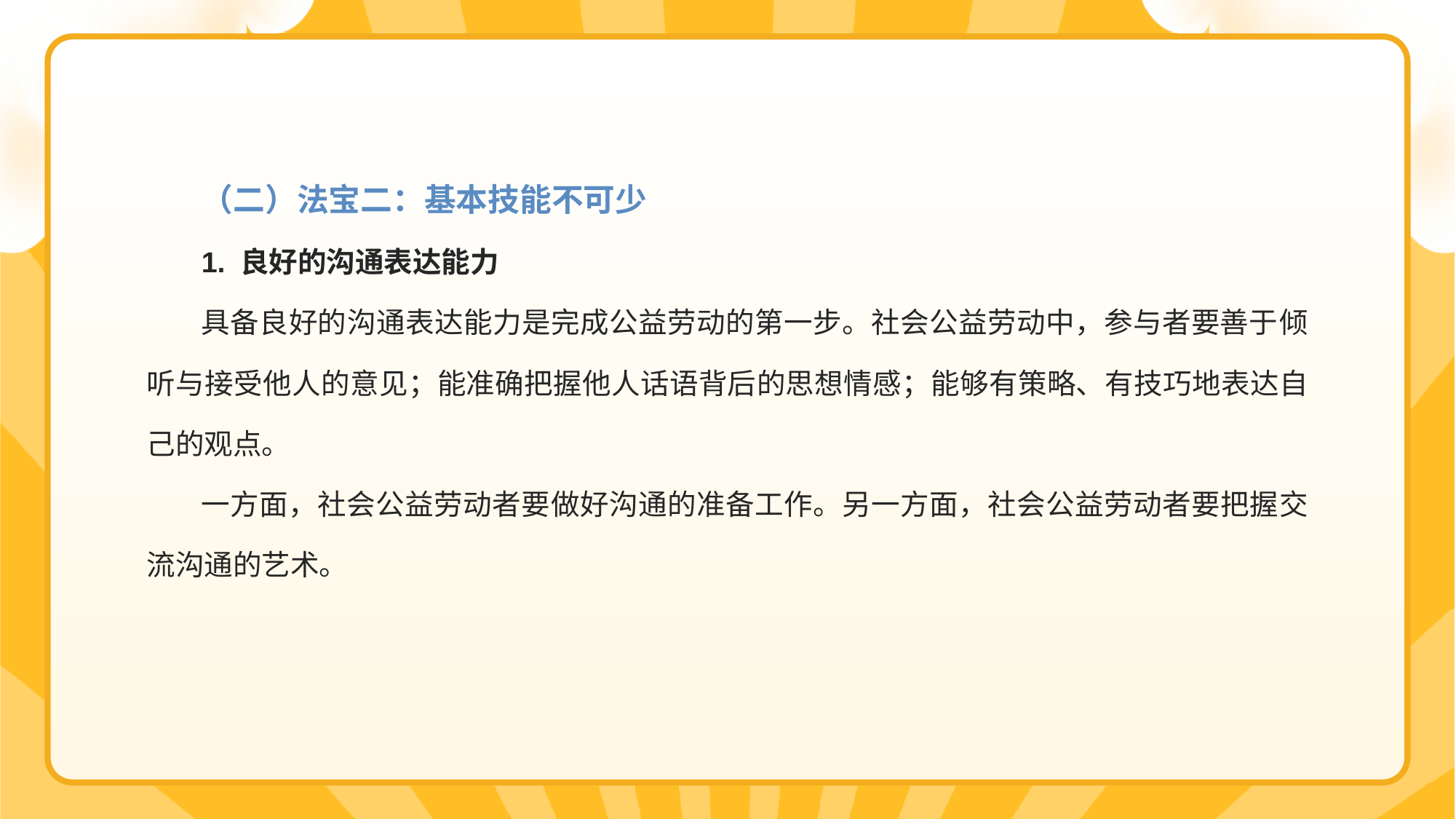

（二）法宝二：基本技能不可少
1. 良好的沟通表达能力
具备良好的沟通表达能力是完成公益劳动的第一步。社会公益劳动中，参与者要善于倾听与接受他人的意见；能准确把握他人话语背后的思想情感；能够有策略、有技巧地表达自己的观点。
一方面，社会公益劳动者要做好沟通的准备工作。另一方面，社会公益劳动者要把握交流沟通的艺术。